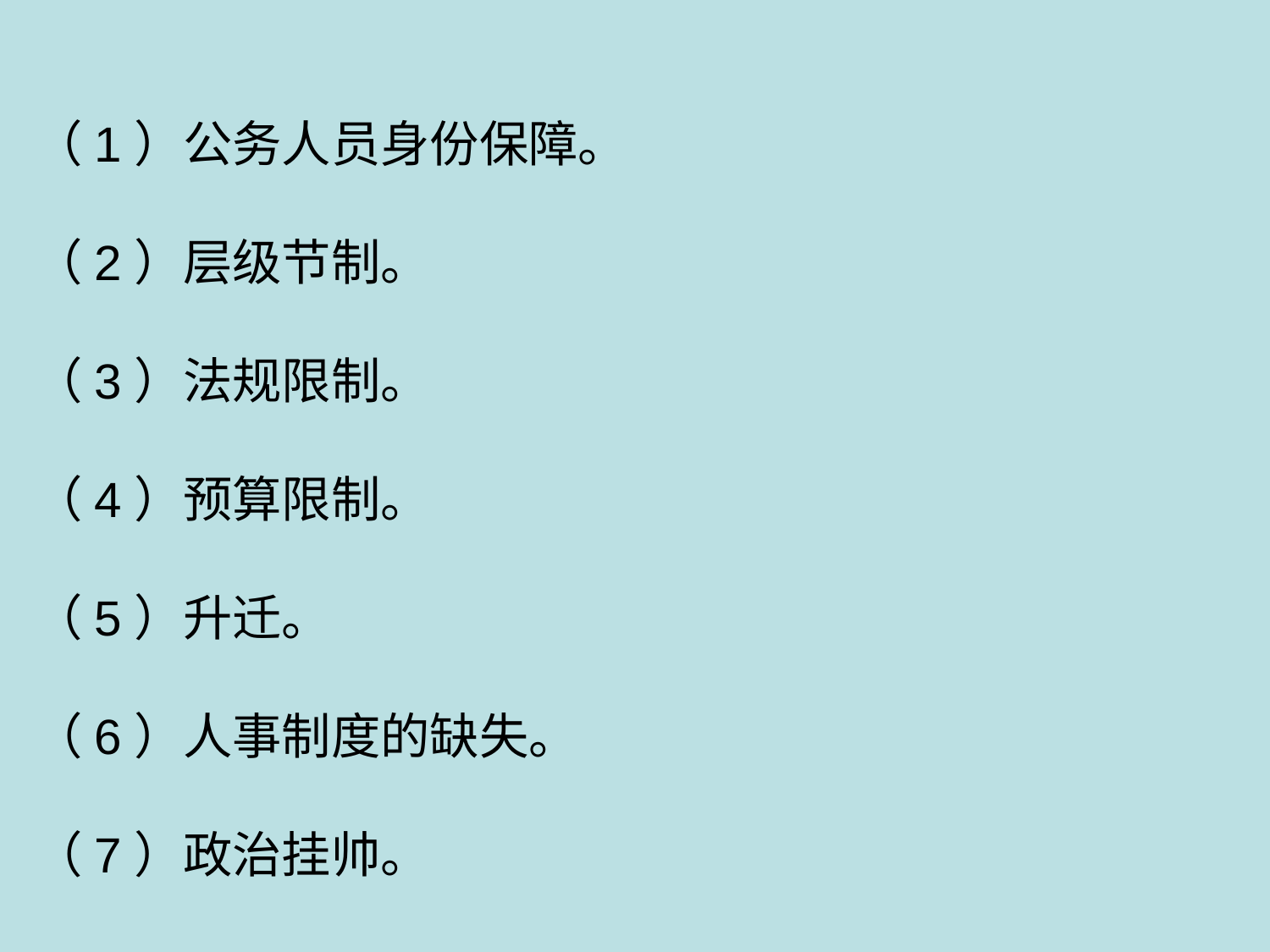

（1）公务人员身份保障。
（2）层级节制。

（3）法规限制。
（4）预算限制。

（5）升迁。
（6）人事制度的缺失。

（7）政治挂帅。